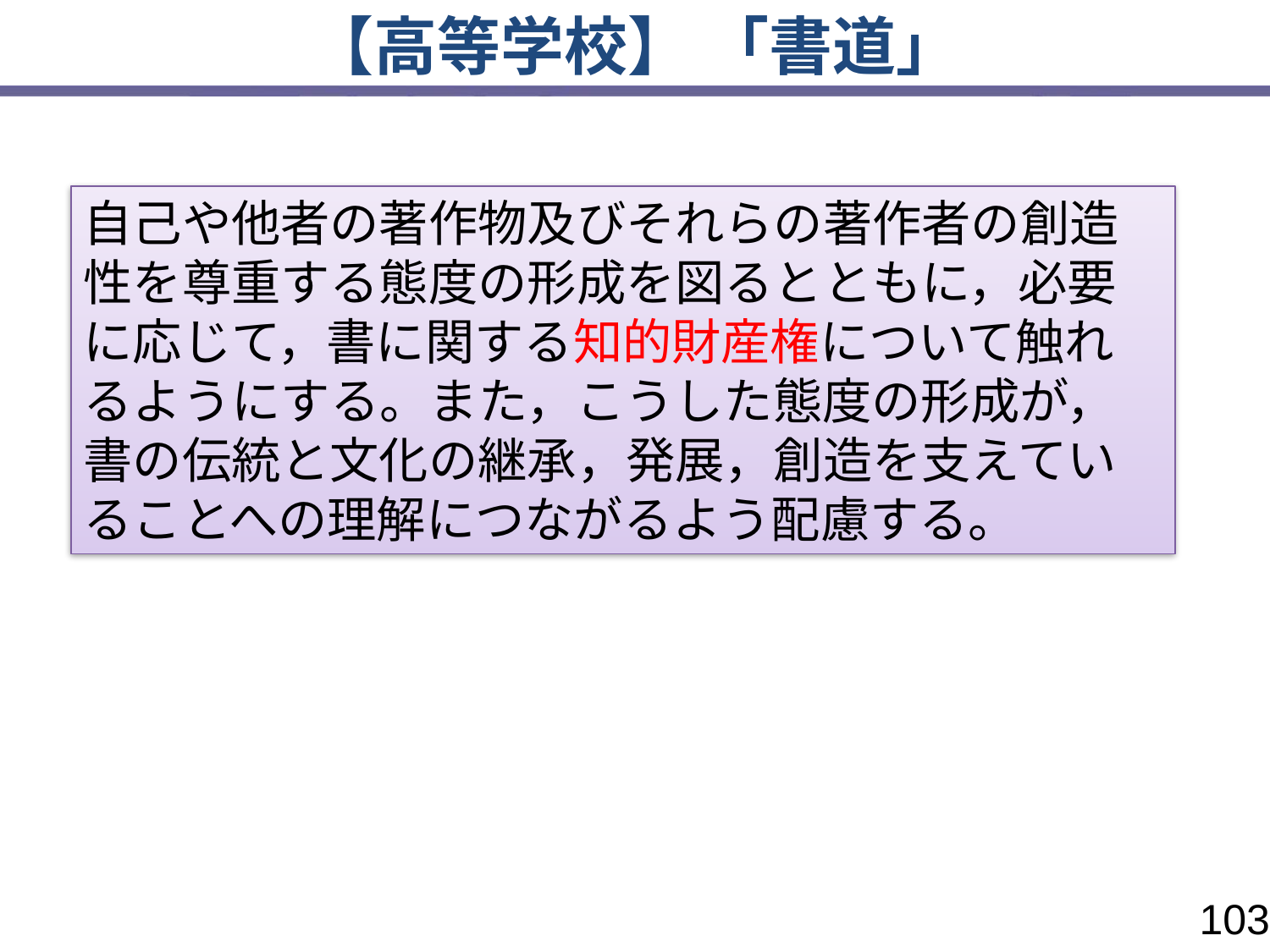

【高等学校】 「書道」
自己や他者の著作物及びそれらの著作者の創造性を尊重する態度の形成を図るとともに，必要に応じて，書に関する知的財産権について触れるようにする。また，こうした態度の形成が，書の伝統と文化の継承，発展，創造を支えていることへの理解につながるよう配慮する。
103